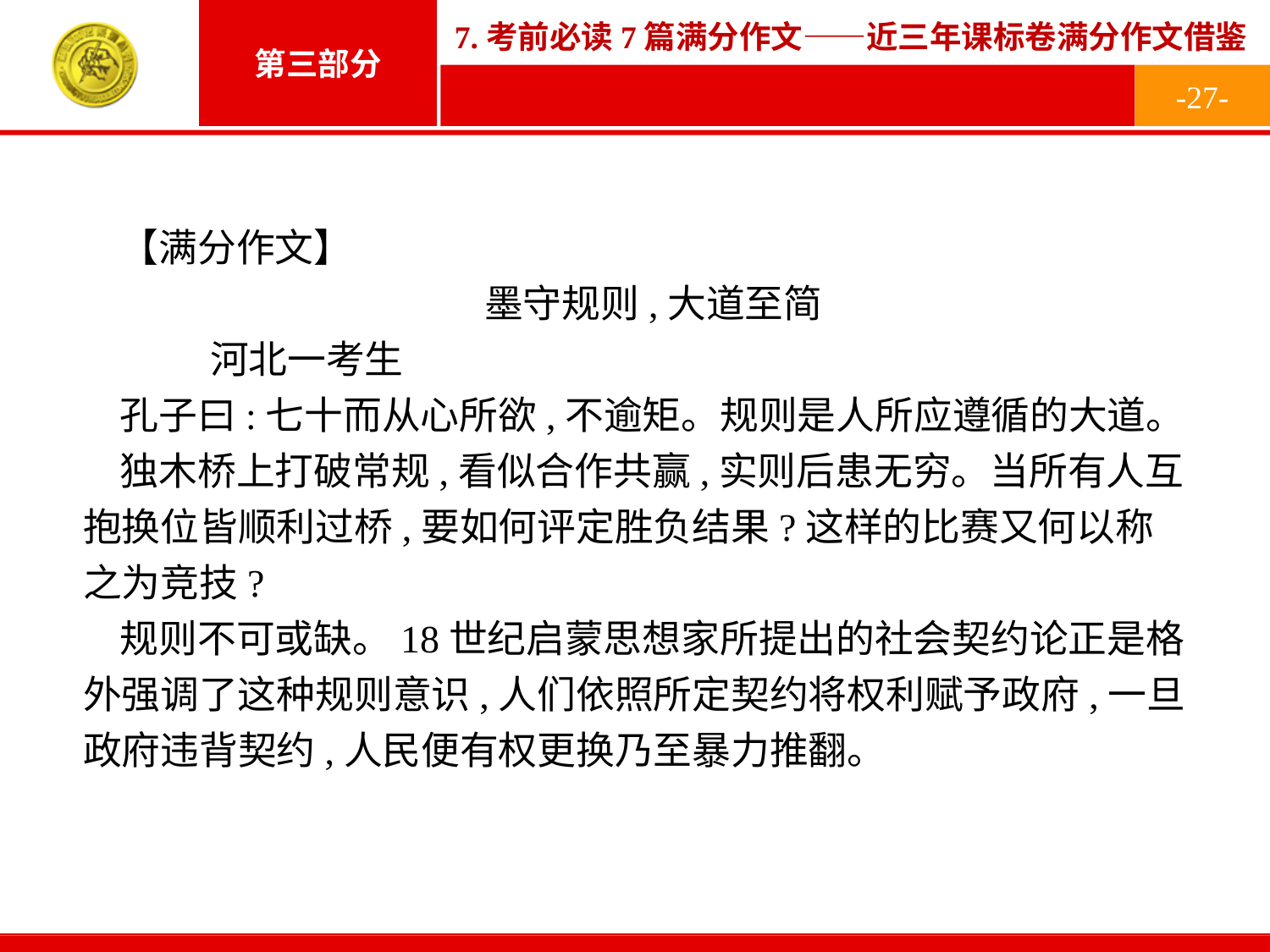

-27-
【满分作文】
墨守规则,大道至简
	河北一考生
孔子曰:七十而从心所欲,不逾矩。规则是人所应遵循的大道。
独木桥上打破常规,看似合作共赢,实则后患无穷。当所有人互抱换位皆顺利过桥,要如何评定胜负结果?这样的比赛又何以称之为竞技?
规则不可或缺。18世纪启蒙思想家所提出的社会契约论正是格外强调了这种规则意识,人们依照所定契约将权利赋予政府,一旦政府违背契约,人民便有权更换乃至暴力推翻。